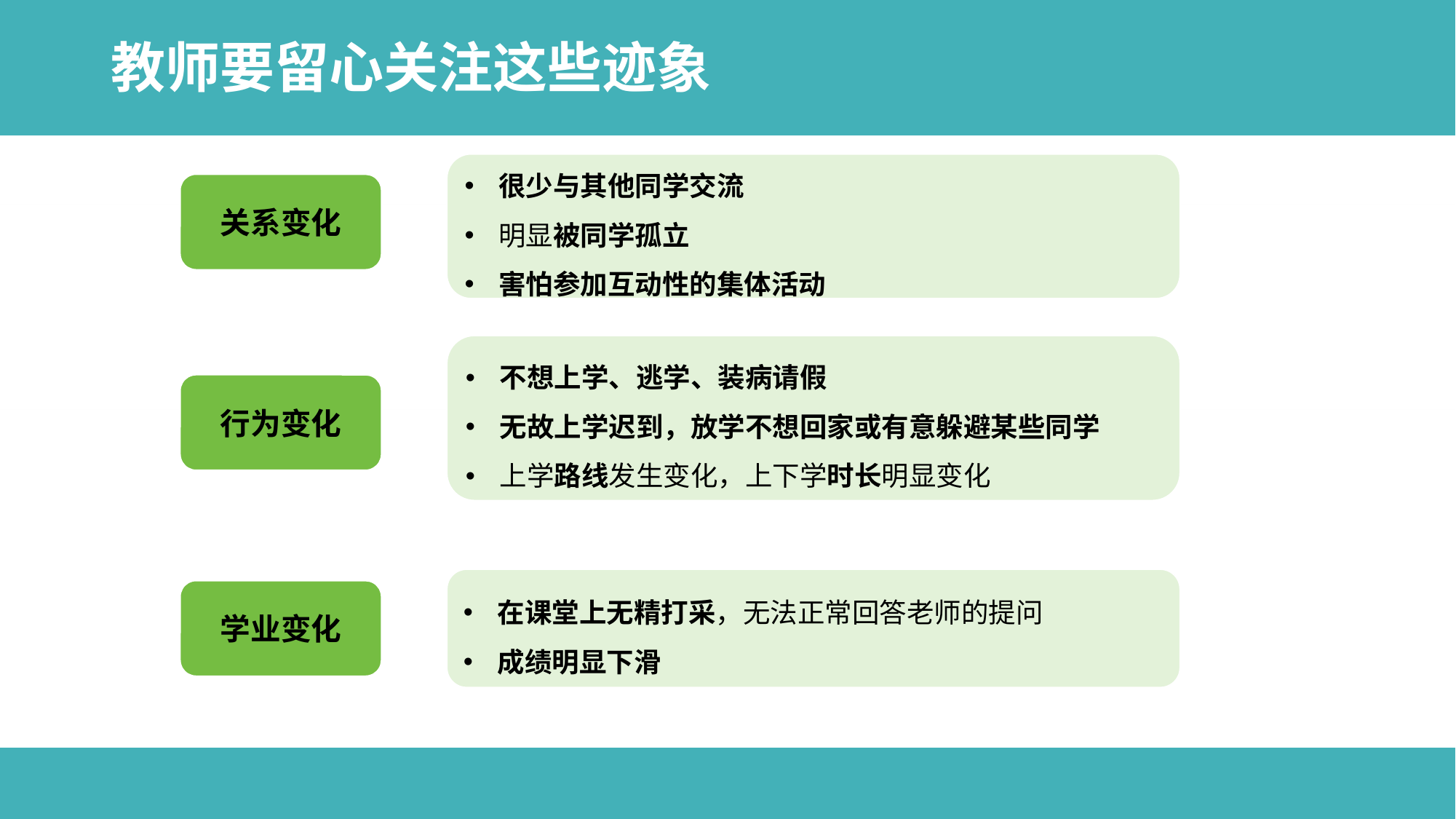

# 教师要留心关注这些迹象
很少与其他同学交流
明显被同学孤立
害怕参加互动性的集体活动
关系变化
不想上学、逃学、装病请假
无故上学迟到，放学不想回家或有意躲避某些同学
上学路线发生变化，上下学时长明显变化
行为变化
在课堂上无精打采，无法正常回答老师的提问
成绩明显下滑
学业变化